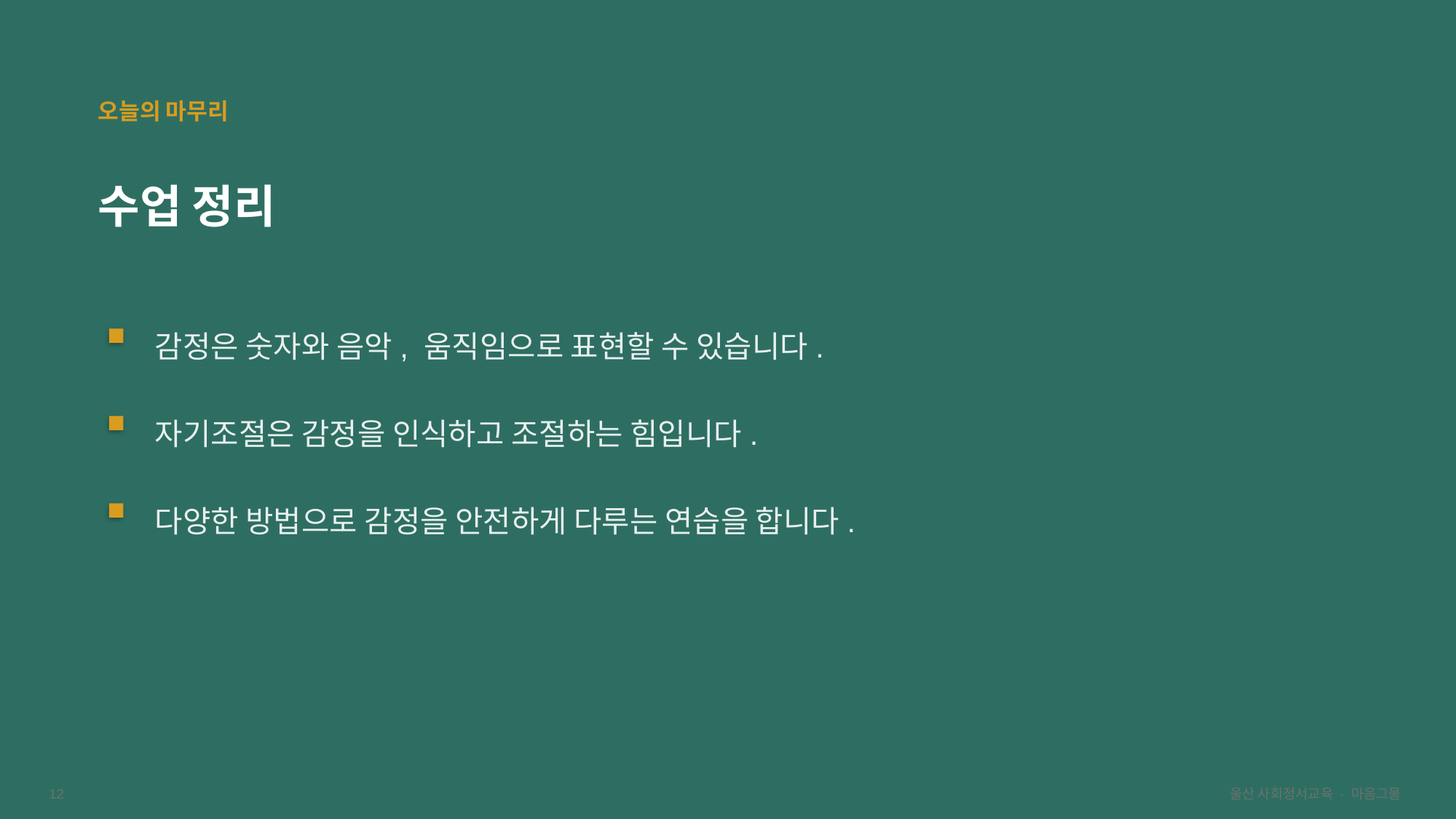

오늘의 마무리
수업 정리
감정은 숫자와 음악, 움직임으로 표현할 수 있습니다.

자기조절은 감정을 인식하고 조절하는 힘입니다.

다양한 방법으로 감정을 안전하게 다루는 연습을 합니다.

12
울산 사회정서교육 · 마음그물